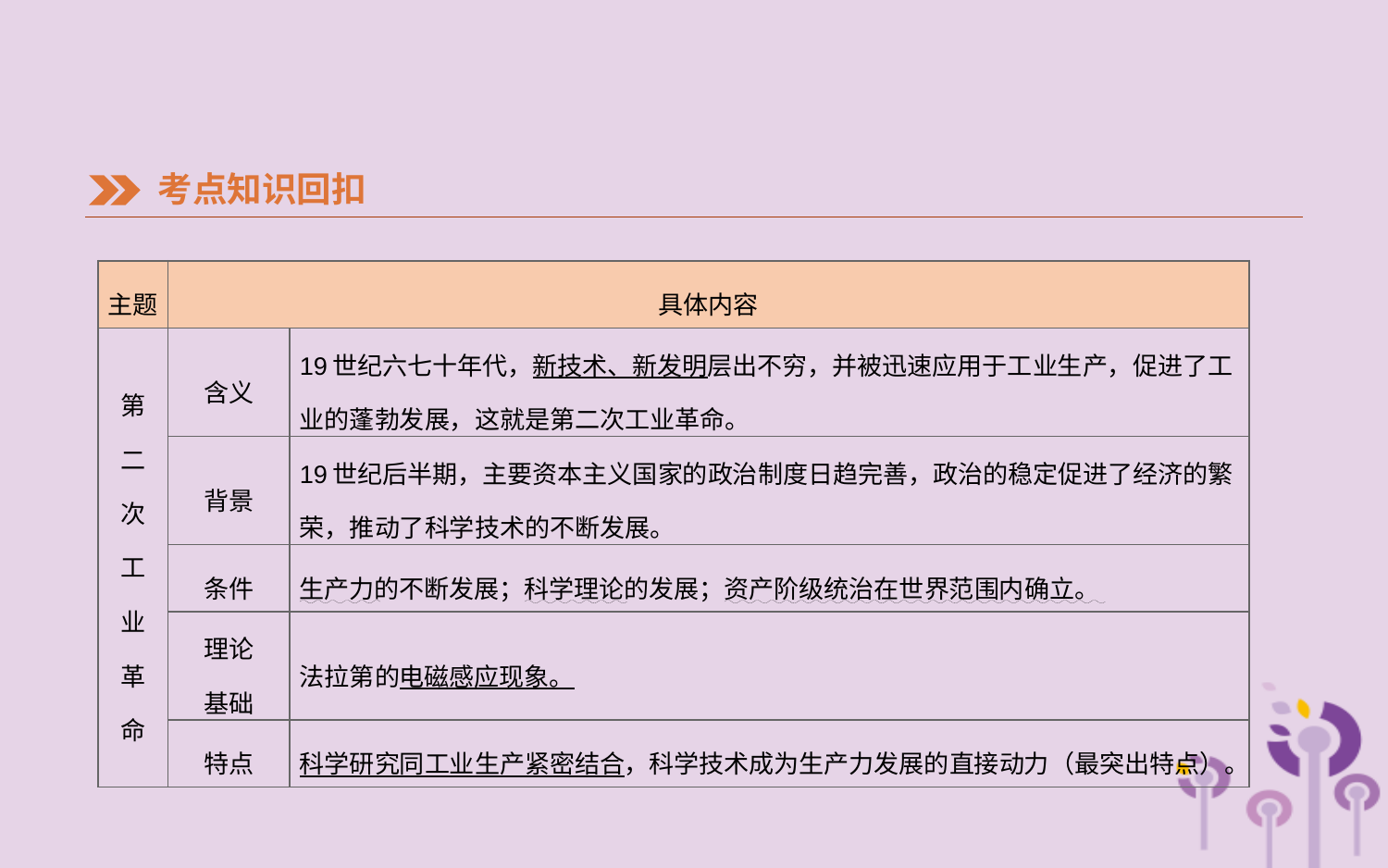

考点知识回扣

| 主题 | 具体内容 |  |
| --- | --- | --- |
| 第 二 次 工 业 革 命 | 含义 | 19世纪六七十年代，新技术、新发明层出不穷，并被迅速应用于工业生产，促进了工业的蓬勃发展，这就是第二次工业革命。 |
|  | 背景 | 19世纪后半期，主要资本主义国家的政治制度日趋完善，政治的稳定促进了经济的繁荣，推动了科学技术的不断发展。 |
|  | 条件 | 生产力的不断发展；科学理论的发展；资产阶级统治在世界范围内确立。 |
|  | 理论 基础 | 法拉第的电磁感应现象。 |
|  | 特点 | 科学研究同工业生产紧密结合，科学技术成为生产力发展的直接动力（最突出特点）。 |